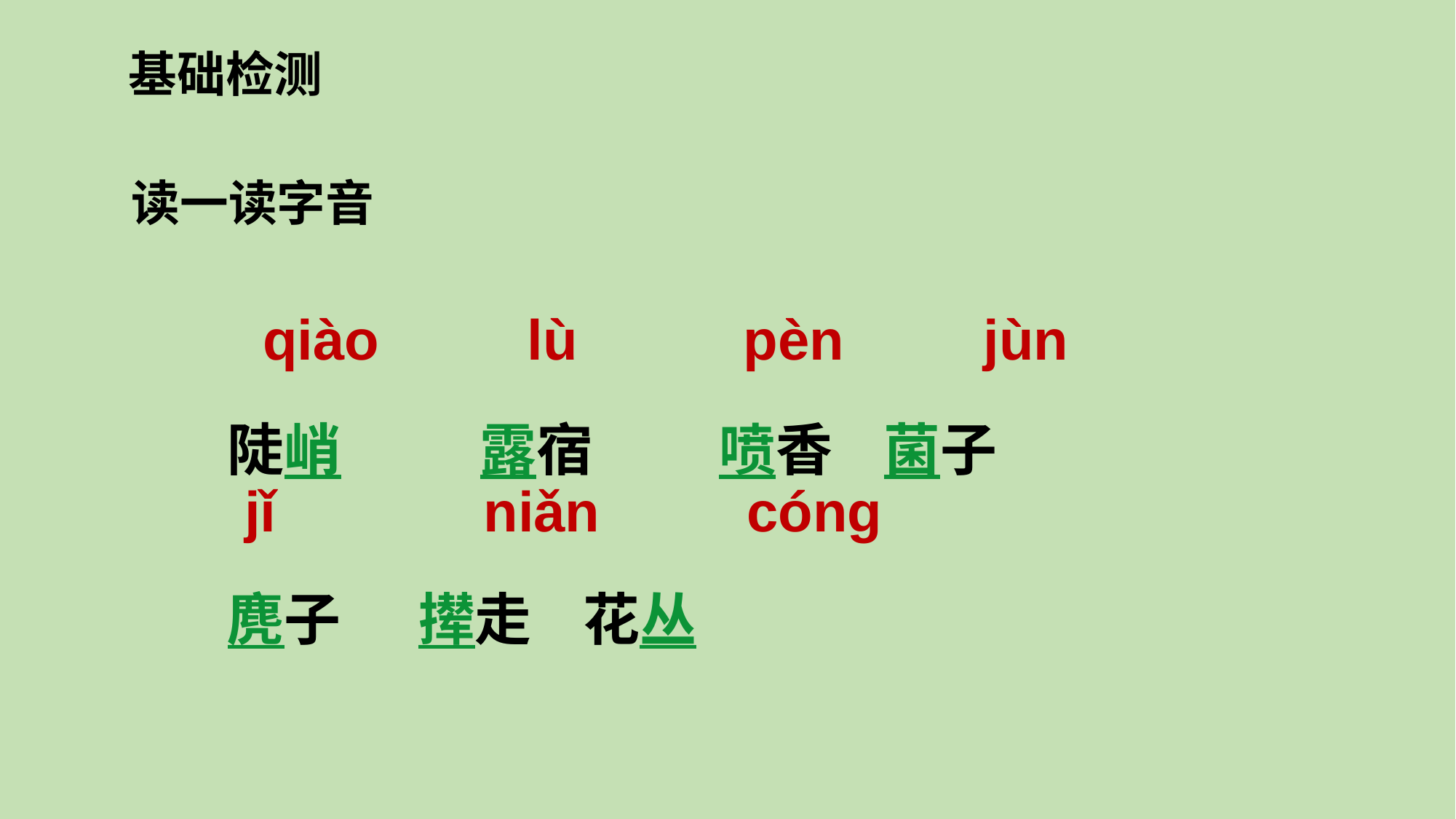

基础检测
  读一读字音

qiào
lù
pèn
jùn
陡峭　　  露宿　　 喷香    菌子
麂子      撵走    花丛
jǐ
niǎn
cóng